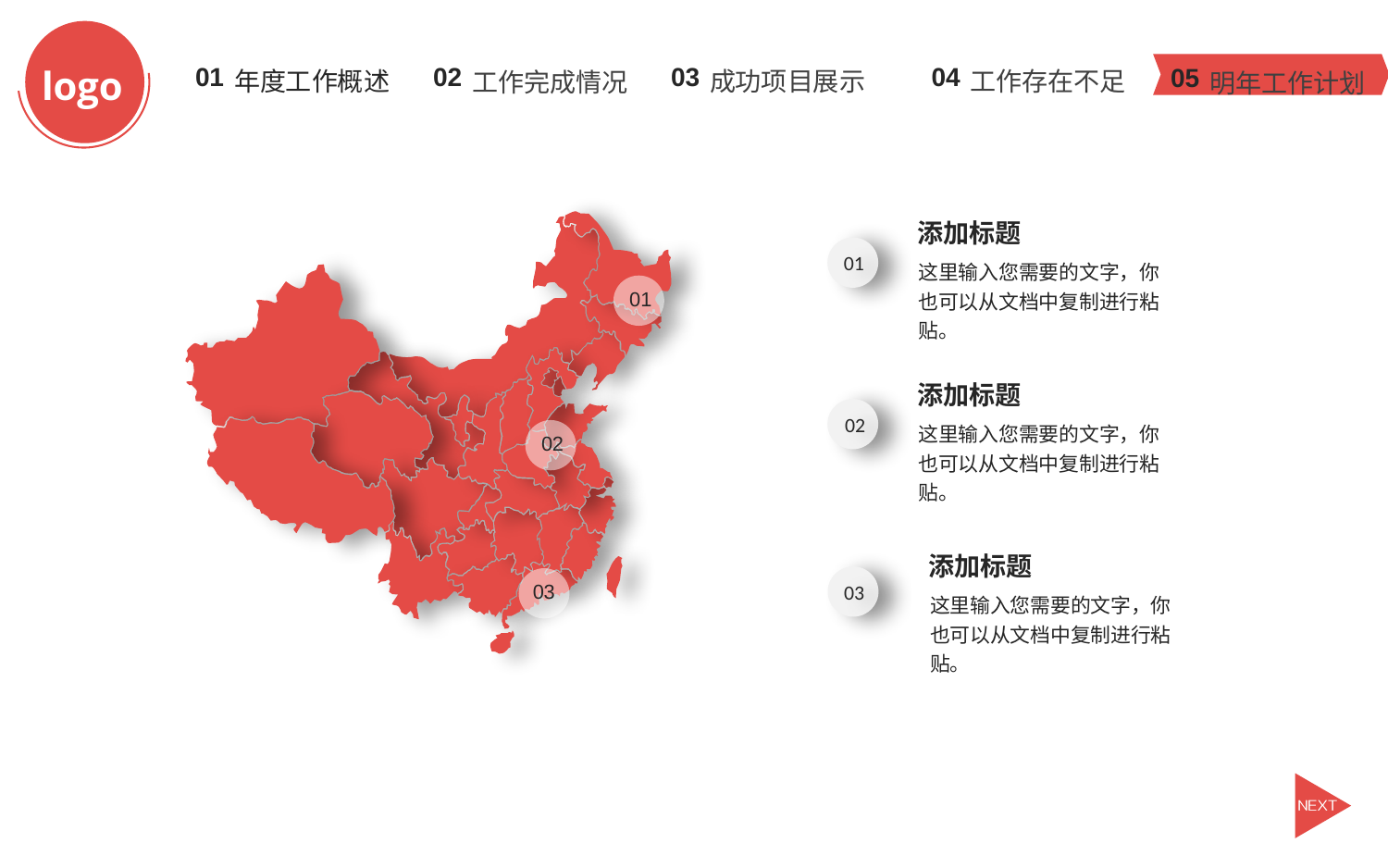

logo
成功项目展示
工作存在不足
年度工作概述
工作完成情况
明年工作计划
03
04
02
01

05
添加标题
这里输入您需要的文字，你也可以从文档中复制进行粘贴。

01

01
添加标题
这里输入您需要的文字，你也可以从文档中复制进行粘贴。

02

02
添加标题
这里输入您需要的文字，你也可以从文档中复制进行粘贴。

03

03